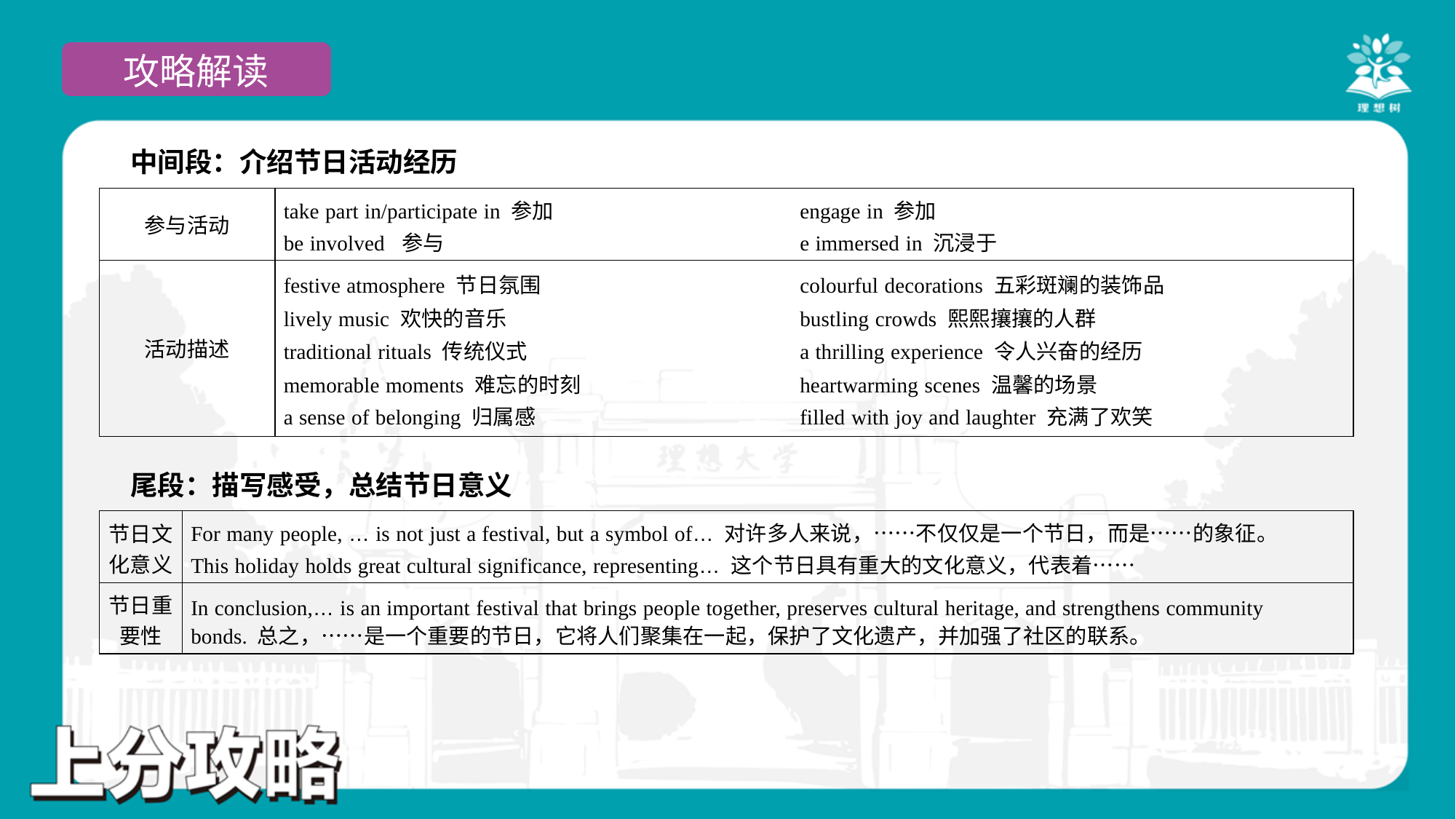

中间段：介绍节日活动经历
| 参与活动 | take part in/participate in 参加 engage in 参加 be involved 参与 e immersed in 沉浸于 |
| --- | --- |
| 活动描述 | festive atmosphere 节日氛围 colourful decorations 五彩斑斓的装饰品 lively music 欢快的音乐 bustling crowds 熙熙攘攘的人群 traditional rituals 传统仪式 a thrilling experience 令人兴奋的经历 memorable moments 难忘的时刻 heartwarming scenes 温馨的场景 a sense of belonging 归属感 filled with joy and laughter 充满了欢笑 |
    尾段：描写感受，总结节日意义
| 节日文 化意义 | For many people, … is not just a festival, but a symbol of… 对许多人来说，……不仅仅是一个节日，而是……的象征。 This holiday holds great cultural significance, representing… 这个节日具有重大的文化意义，代表着…… |
| --- | --- |
| 节日重 要性 | In conclusion,… is an important festival that brings people together, preserves cultural heritage, and strengthens community bonds. 总之，……是一个重要的节日，它将人们聚集在一起，保护了文化遗产，并加强了社区的联系。 |